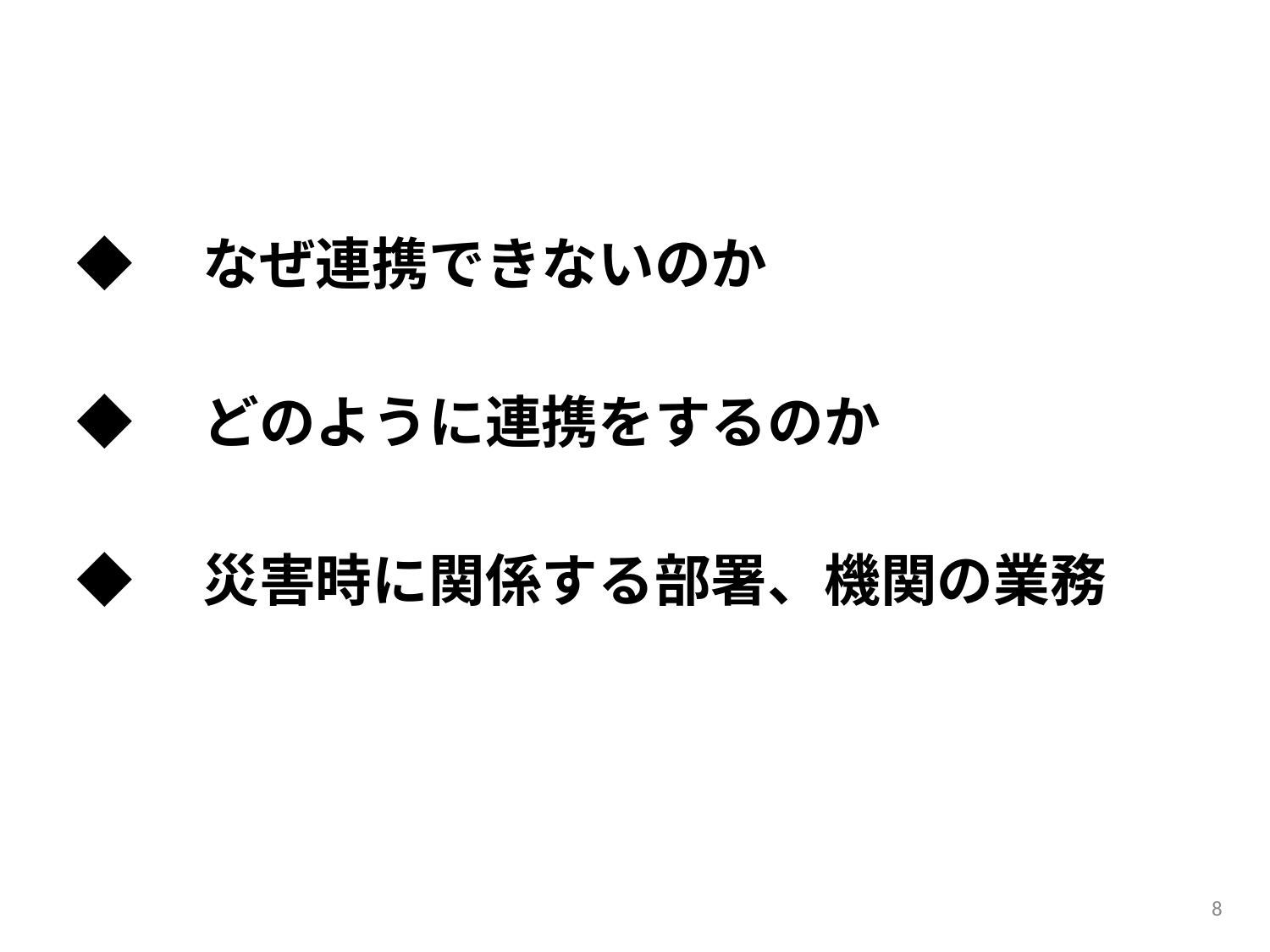

◆　なぜ連携できないのか

◆　どのように連携をするのか

◆　災害時に関係する部署、機関の業務

8